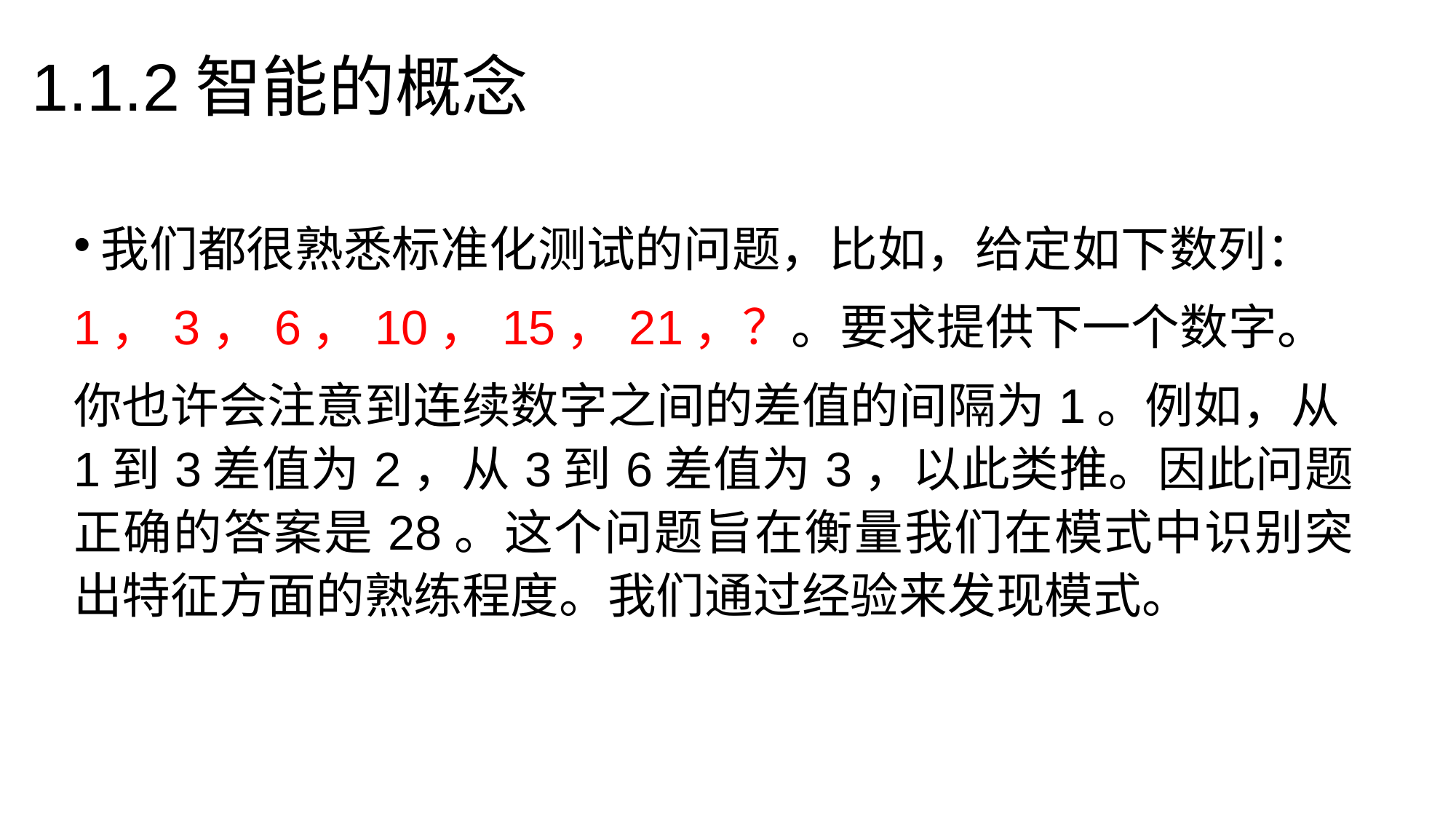

1.1.2智能的概念
我们都很熟悉标准化测试的问题，比如，给定如下数列：
1，3，6，10，15，21，？。要求提供下一个数字。
你也许会注意到连续数字之间的差值的间隔为1。例如，从1到3差值为2，从3到6差值为3，以此类推。因此问题正确的答案是28。这个问题旨在衡量我们在模式中识别突出特征方面的熟练程度。我们通过经验来发现模式。